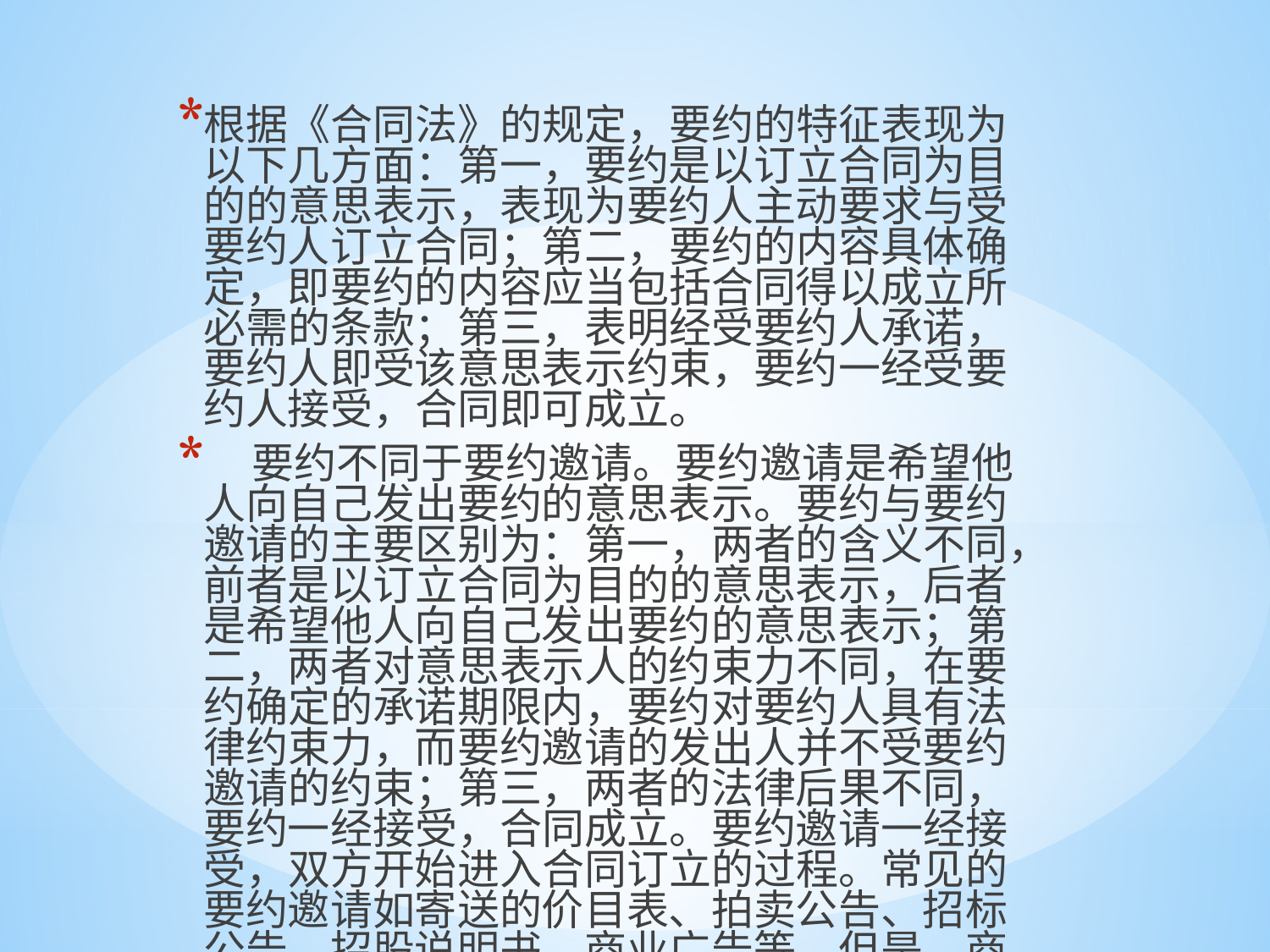

根据《合同法》的规定，要约的特征表现为以下几方面：第一，要约是以订立合同为目的的意思表示，表现为要约人主动要求与受要约人订立合同；第二，要约的内容具体确定，即要约的内容应当包括合同得以成立所必需的条款；第三，表明经受要约人承诺，要约人即受该意思表示约束，要约一经受要约人接受，合同即可成立。
    要约不同于要约邀请。要约邀请是希望他人向自己发出要约的意思表示。要约与要约邀请的主要区别为：第一，两者的含义不同，前者是以订立合同为目的的意思表示，后者是希望他人向自己发出要约的意思表示；第二，两者对意思表示人的约束力不同，在要约确定的承诺期限内，要约对要约人具有法律约束力，而要约邀请的发出人并不受要约邀请的约束；第三，两者的法律后果不同，要约一经接受，合同成立。要约邀请一经接受，双方开始进入合同订立的过程。常见的要约邀请如寄送的价目表、拍卖公告、招标公告、招股说明书、商业广告等，但是，商业广告的内容符合要约规定的，视为要约。

#